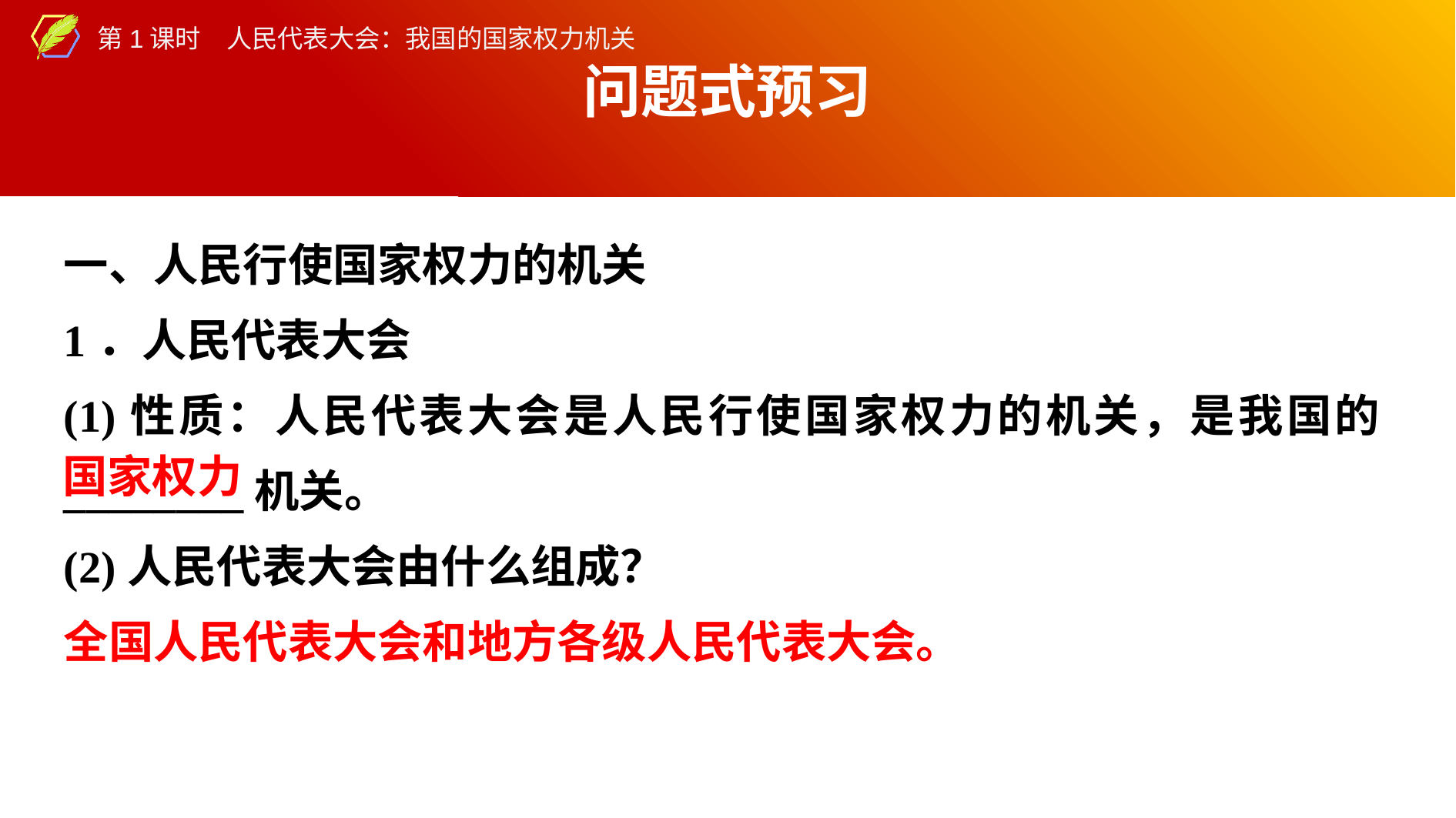

问题式预习
一、人民行使国家权力的机关
1．人民代表大会
(1)性质：人民代表大会是人民行使国家权力的机关，是我国的________机关。
(2)人民代表大会由什么组成？
全国人民代表大会和地方各级人民代表大会。
国家权力